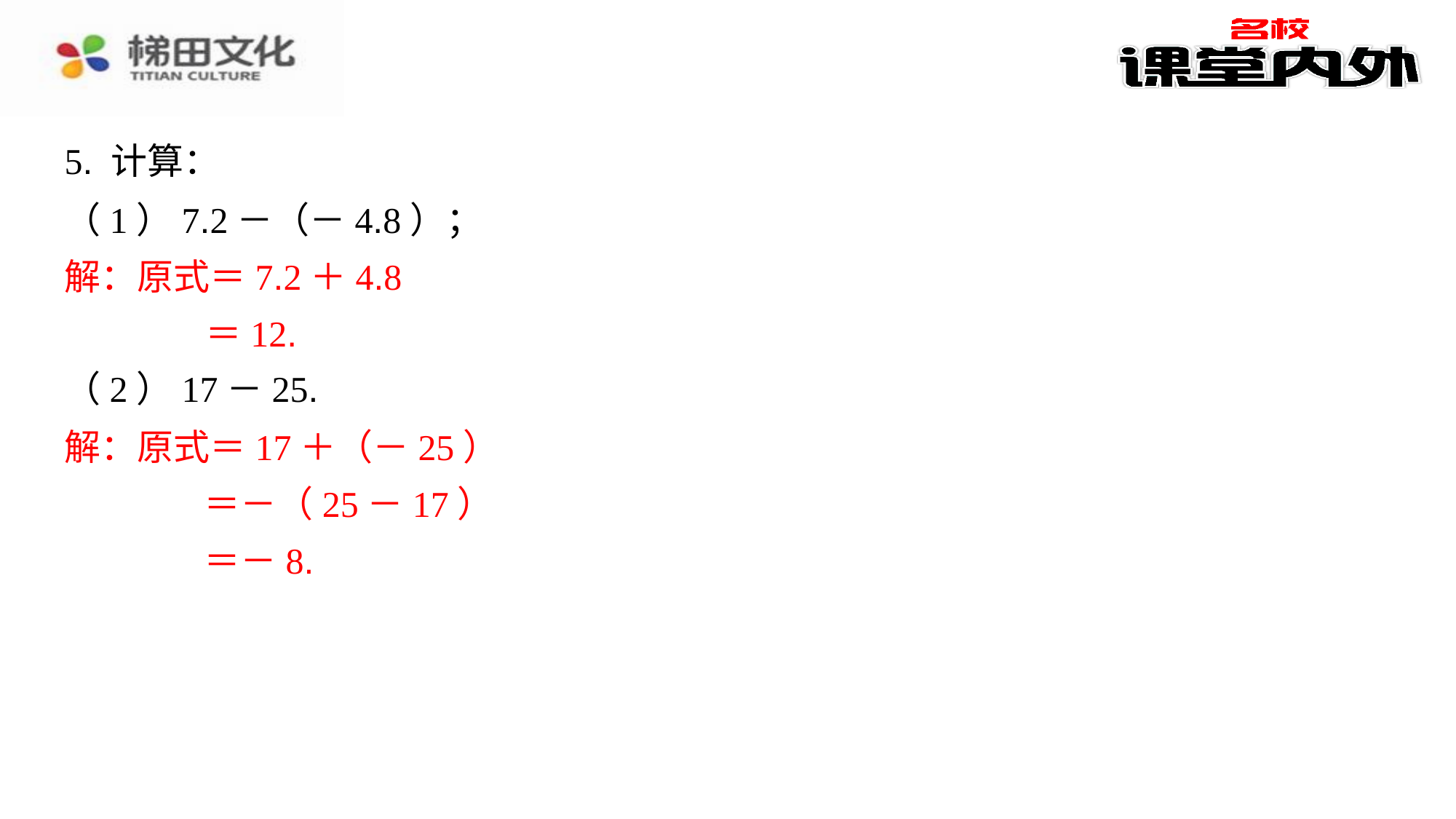

5. 计算：
（1）7.2－（－4.8）；
解：原式＝7.2＋4.8
＝12.
（2）17－25.
解：原式＝17＋（－25）
＝－（25－17）
＝－8.
解：原式＝7.2＋4.8
＝12.
解：原式＝17＋（－25）
＝－（25－17）
＝－8.